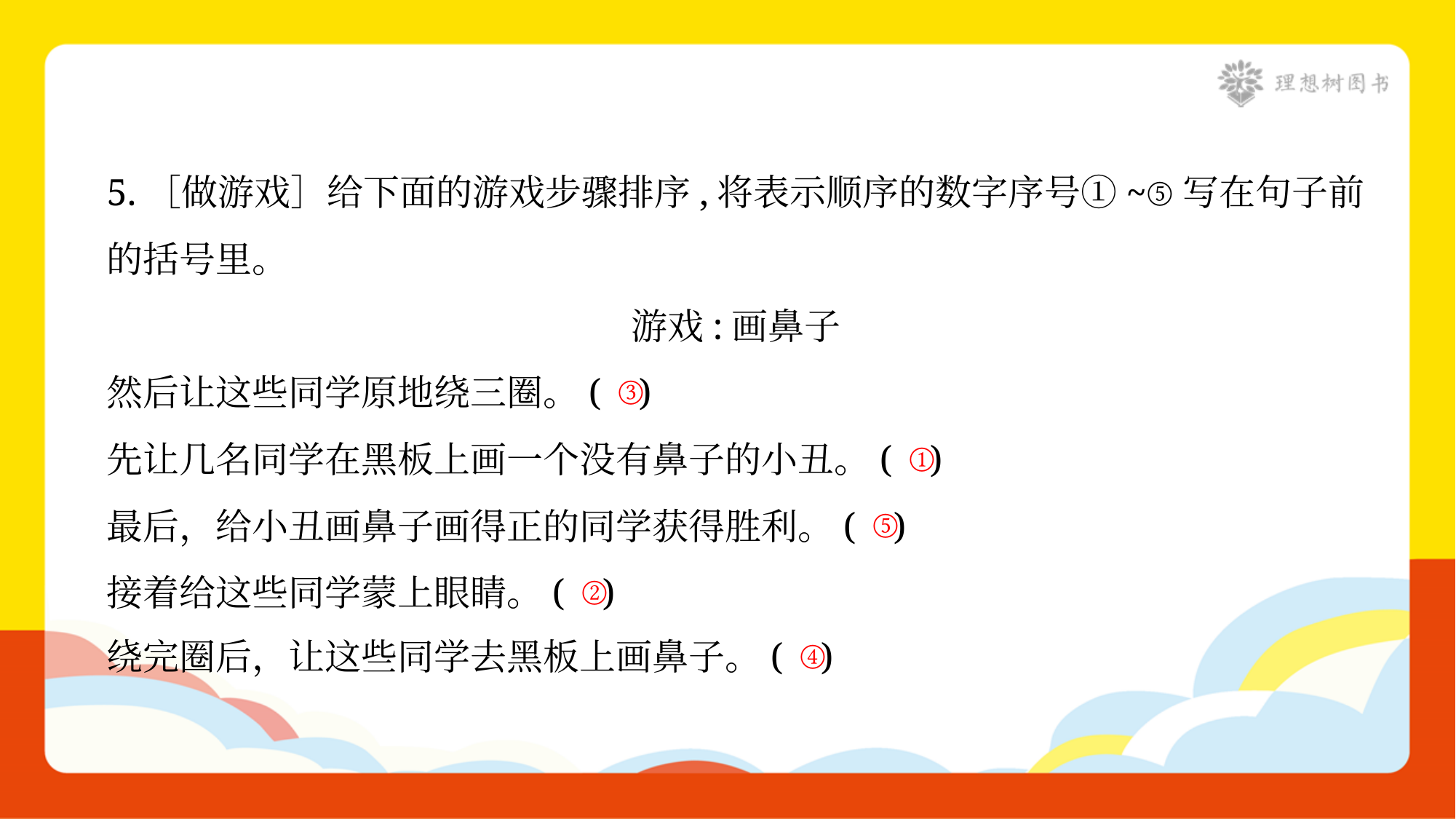

5.［做游戏］给下面的游戏步骤排序,将表示顺序的数字序号①~⑤写在句子前
的括号里。
游戏:画鼻子
然后让这些同学原地绕三圈。(    )
先让几名同学在黑板上画一个没有鼻子的小丑。(    )
最后，给小丑画鼻子画得正的同学获得胜利。(    )
接着给这些同学蒙上眼睛。(    )
绕完圈后，让这些同学去黑板上画鼻子。(    )
③
①
⑤
②
④